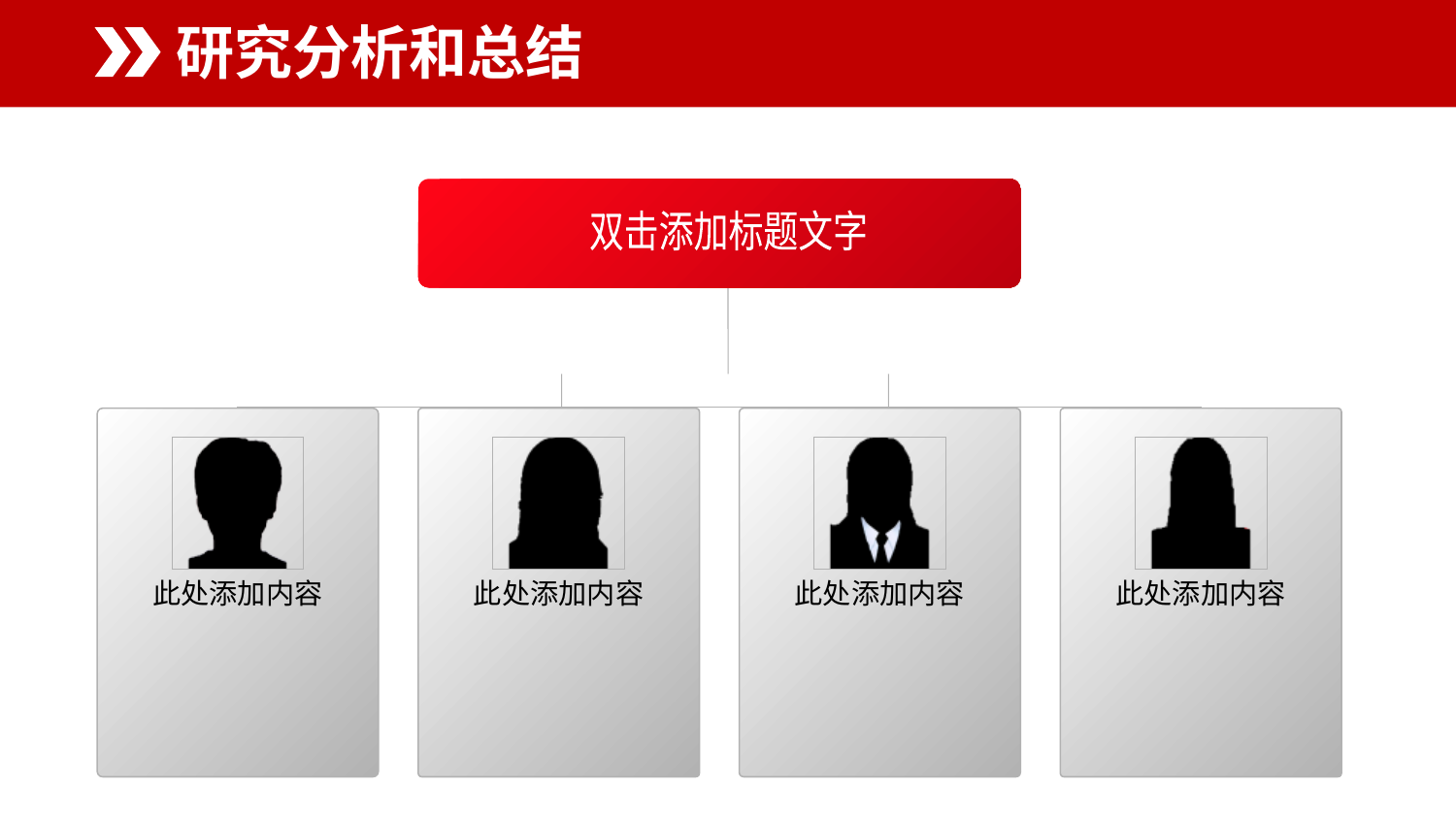

研究分析和总结

双击添加标题文字

此处添加内容

此处添加内容

此处添加内容

此处添加内容